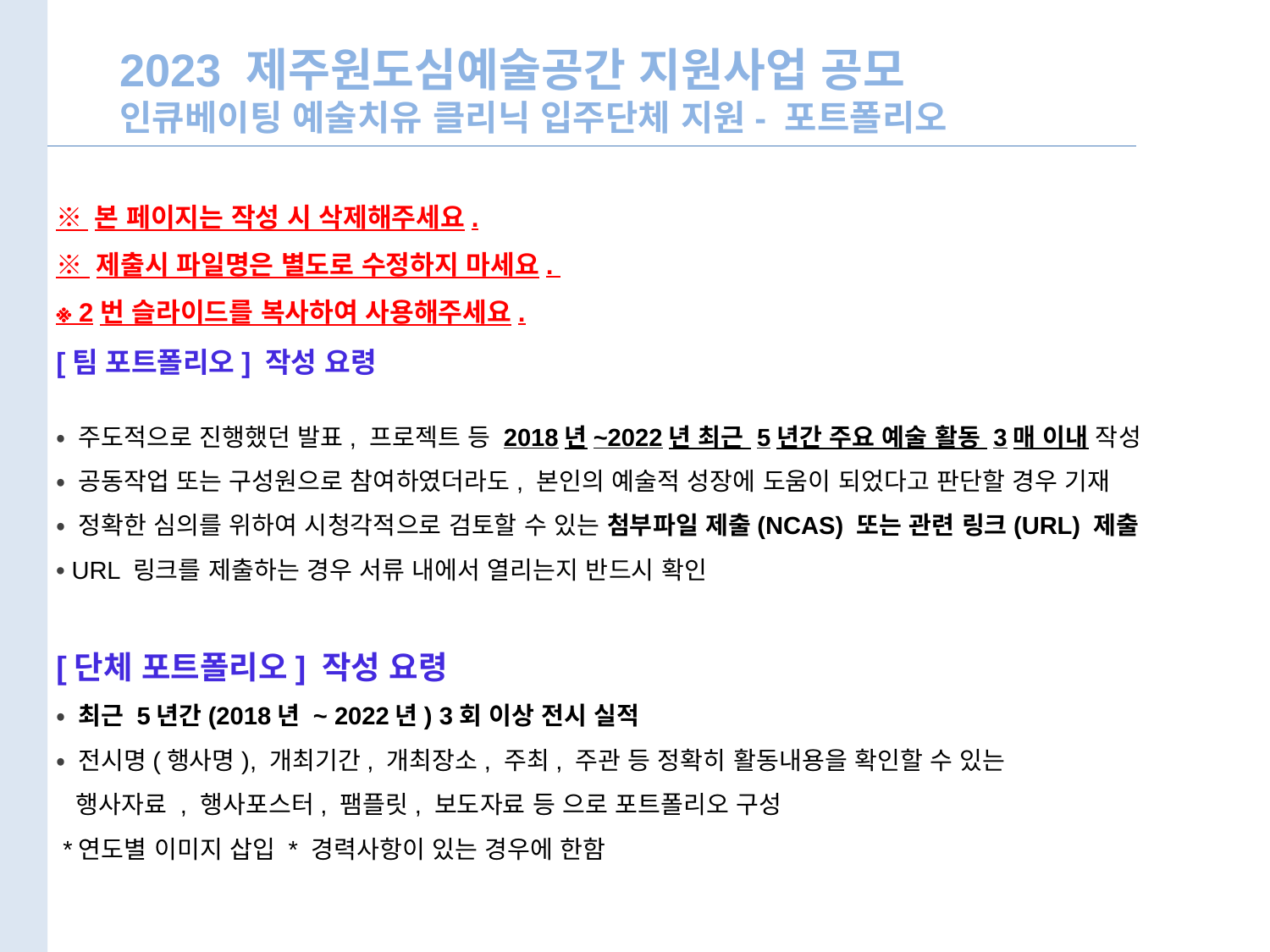

2023 제주원도심예술공간 지원사업 공모
인큐베이팅 예술치유 클리닉 입주단체 지원- 포트폴리오
※ 본 페이지는 작성 시 삭제해주세요.
※ 제출시 파일명은 별도로 수정하지 마세요.
※ 2번 슬라이드를 복사하여 사용해주세요.
[팀 포트폴리오] 작성 요령

• 주도적으로 진행했던 발표, 프로젝트 등 2018년~2022년 최근 5년간 주요 예술 활동 3매 이내 작성
• 공동작업 또는 구성원으로 참여하였더라도, 본인의 예술적 성장에 도움이 되었다고 판단할 경우 기재
• 정확한 심의를 위하여 시청각적으로 검토할 수 있는 첨부파일 제출(NCAS) 또는 관련 링크(URL) 제출
• URL 링크를 제출하는 경우 서류 내에서 열리는지 반드시 확인

[단체 포트폴리오] 작성 요령
• 최근 5년간(2018년 ~ 2022년) 3회 이상 전시 실적
• 전시명(행사명), 개최기간, 개최장소, 주최, 주관 등 정확히 활동내용을 확인할 수 있는
  행사자료 , 행사포스터, 팸플릿, 보도자료 등 으로 포트폴리오 구성
 *연도별 이미지 삽입 * 경력사항이 있는 경우에 한함